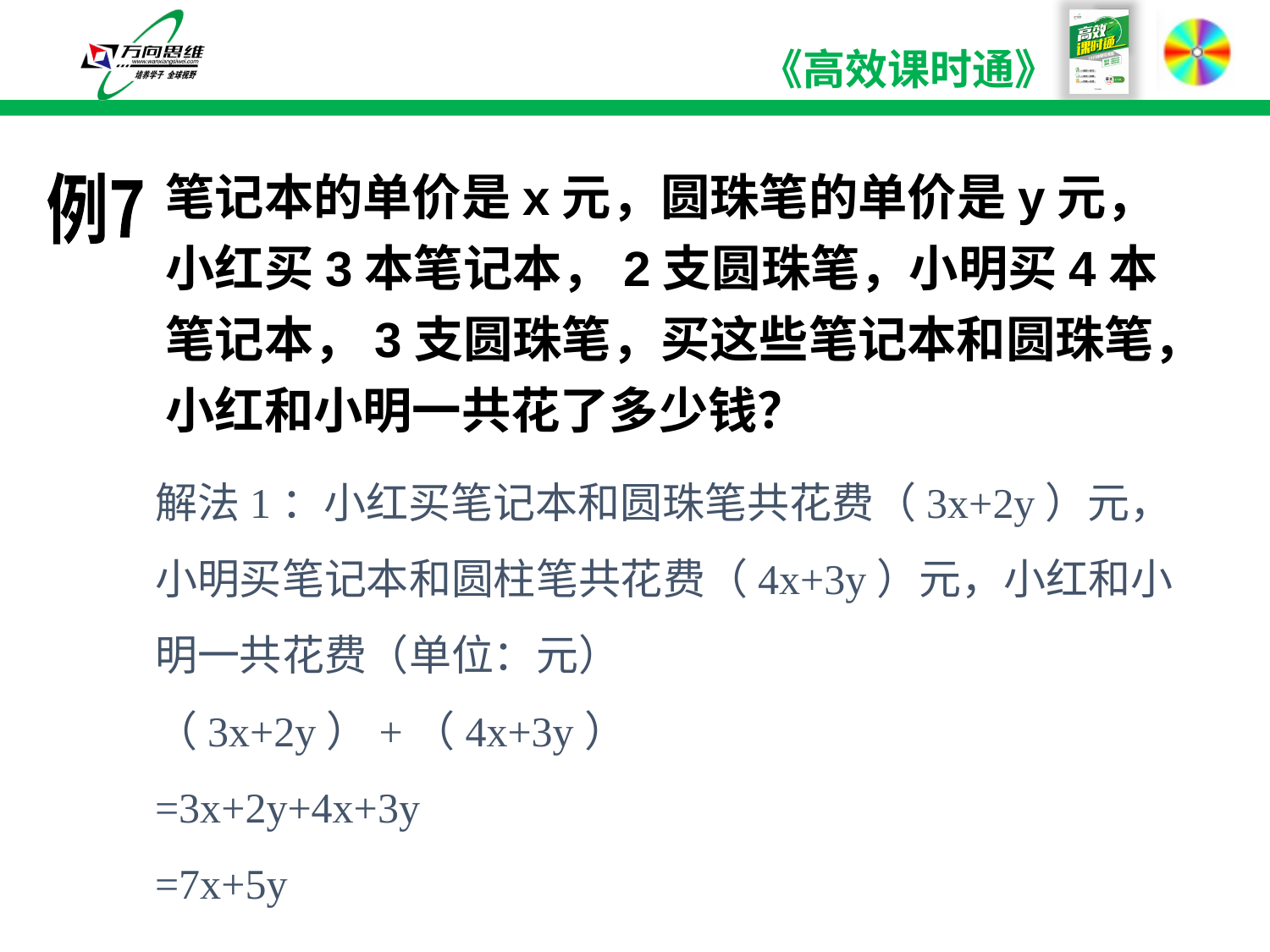

笔记本的单价是x元，圆珠笔的单价是y元，小红买3本笔记本，2支圆珠笔，小明买4本笔记本，3支圆珠笔，买这些笔记本和圆珠笔，小红和小明一共花了多少钱？
例7
解法1：小红买笔记本和圆珠笔共花费（3x+2y）元，小明买笔记本和圆柱笔共花费（4x+3y）元，小红和小明一共花费（单位：元）
（3x+2y）+（4x+3y）
=3x+2y+4x+3y
=7x+5y